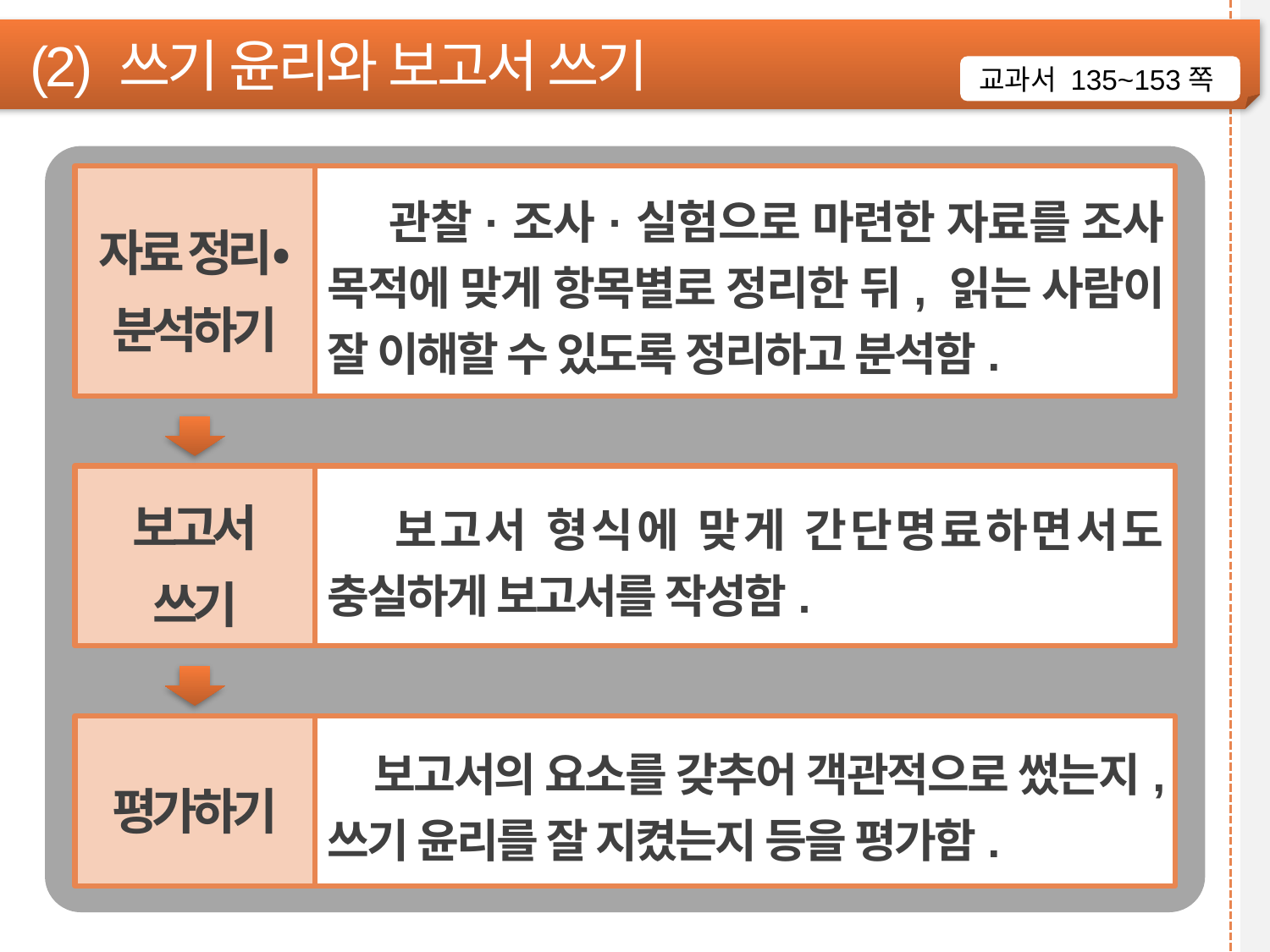

(2) 쓰기 윤리와 보고서 쓰기
교과서 135~153쪽

자료 정리‧
분석하기
    관찰·조사·실험으로 마련한 자료를 조사 목적에 맞게 항목별로 정리한 뒤, 읽는 사람이 잘 이해할 수 있도록 정리하고 분석함.

보고서
쓰기
   보고서 형식에 맞게 간단명료하면서도 충실하게 보고서를 작성함.

평가하기
   보고서의 요소를 갖추어 객관적으로 썼는지, 쓰기 윤리를 잘 지켰는지 등을 평가함.